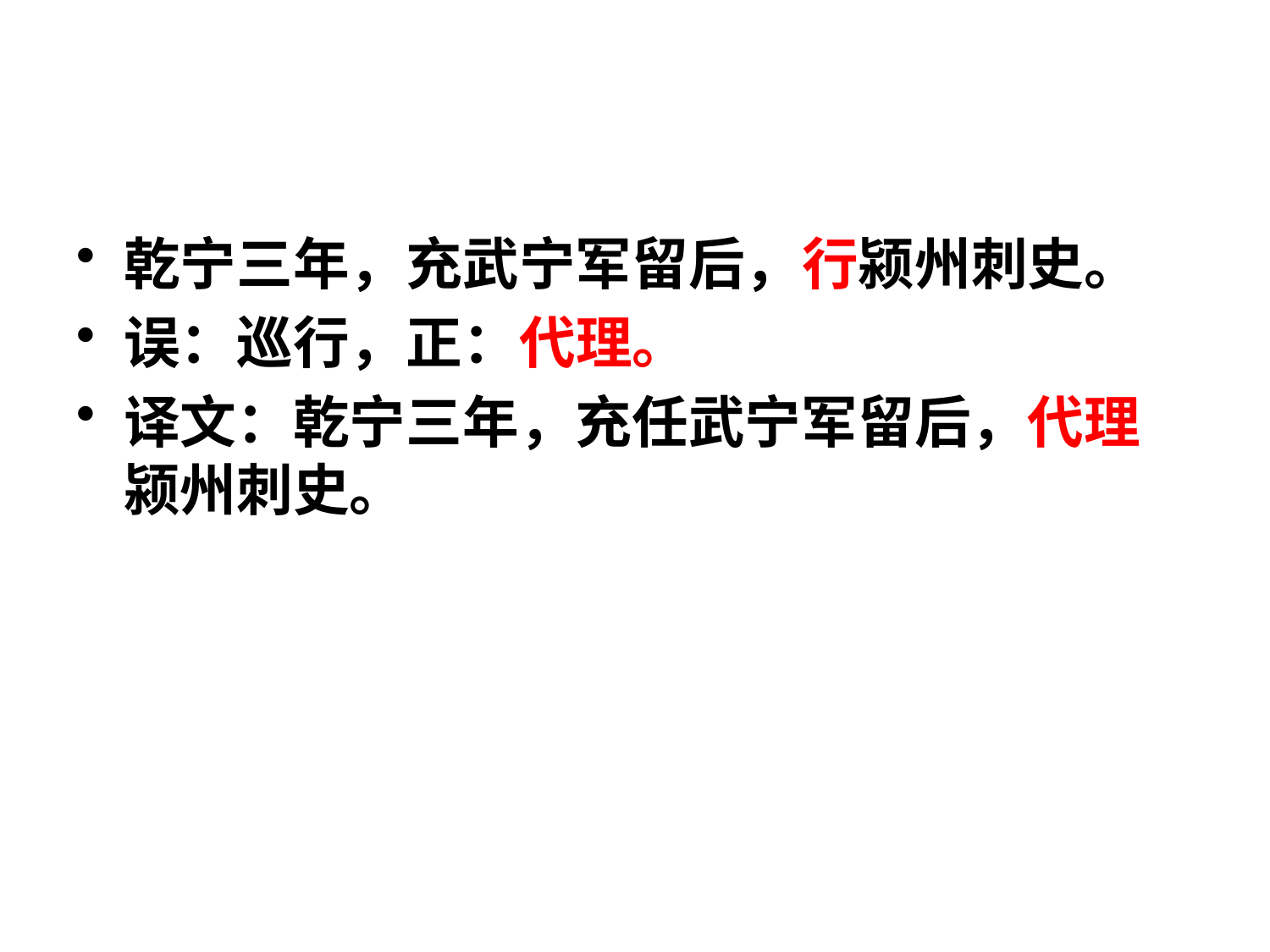

#
乾宁三年，充武宁军留后，行颍州刺史。
误：巡行，正：代理。
译文：乾宁三年，充任武宁军留后，代理颍州刺史。